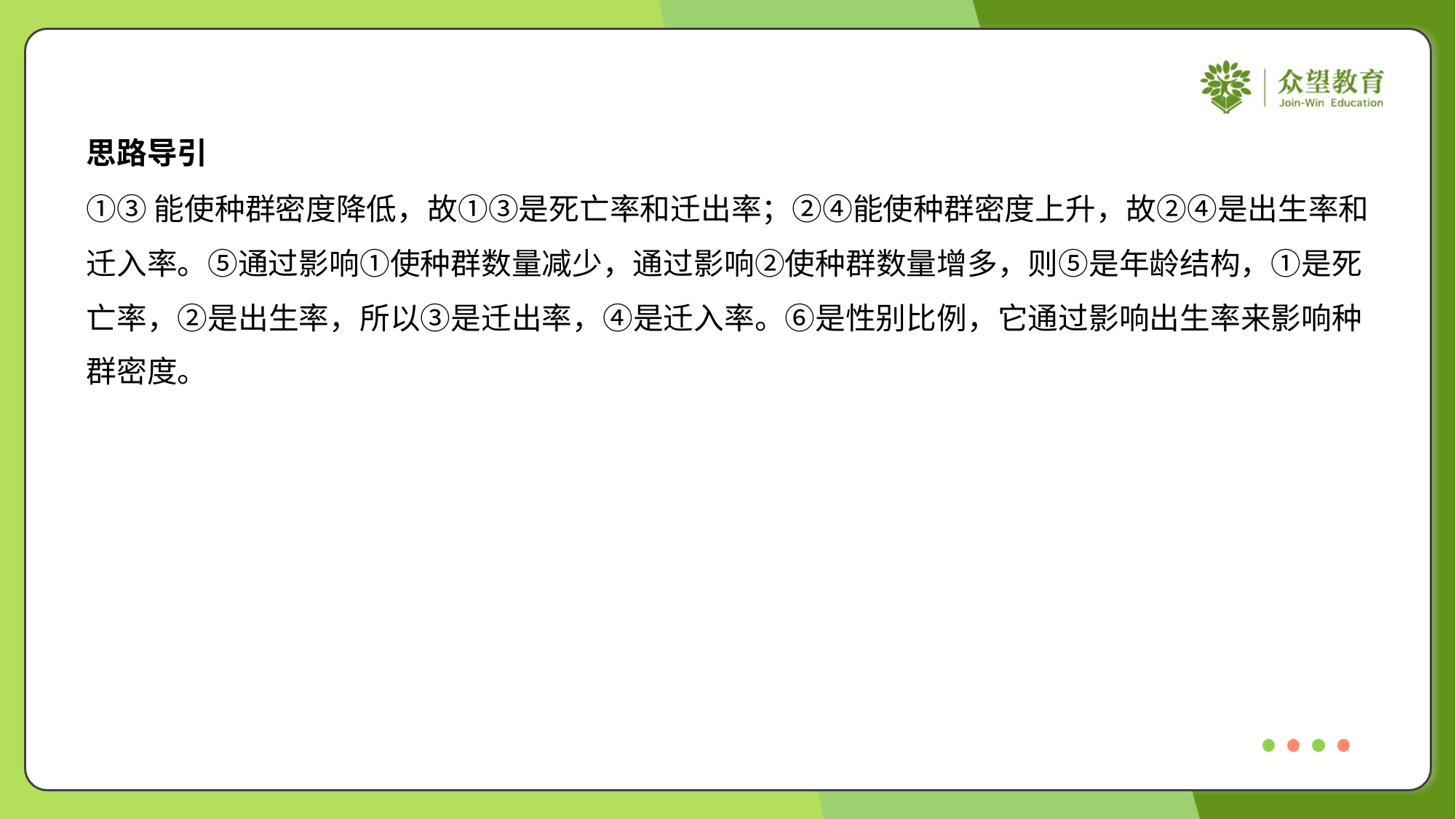

思路导引
①③能使种群密度降低，故①③是死亡率和迁出率；②④能使种群密度上升，故②④是出生率和
迁入率。⑤通过影响①使种群数量减少，通过影响②使种群数量增多，则⑤是年龄结构，①是死
亡率，②是出生率，所以③是迁出率，④是迁入率。⑥是性别比例，它通过影响出生率来影响种
群密度。